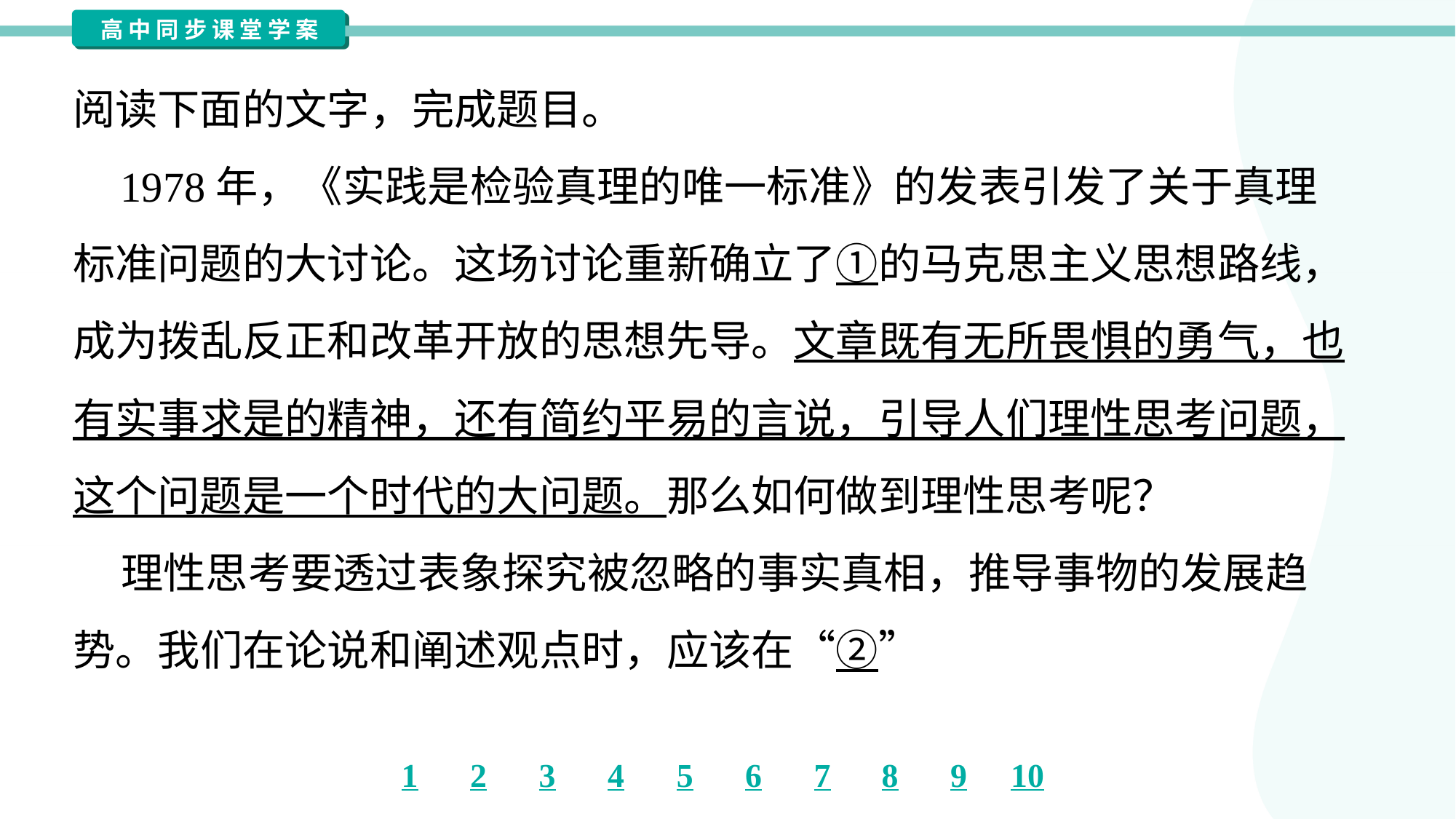

阅读下面的文字，完成题目。
    1978年，《实践是检验真理的唯一标准》的发表引发了关于真理
标准问题的大讨论。这场讨论重新确立了①的马克思主义思想路线，
成为拨乱反正和改革开放的思想先导。文章既有无所畏惧的勇气，也
有实事求是的精神，还有简约平易的言说，引导人们理性思考问题，
这个问题是一个时代的大问题。那么如何做到理性思考呢？
    理性思考要透过表象探究被忽略的事实真相，推导事物的发展趋
势。我们在论说和阐述观点时，应该在“②”